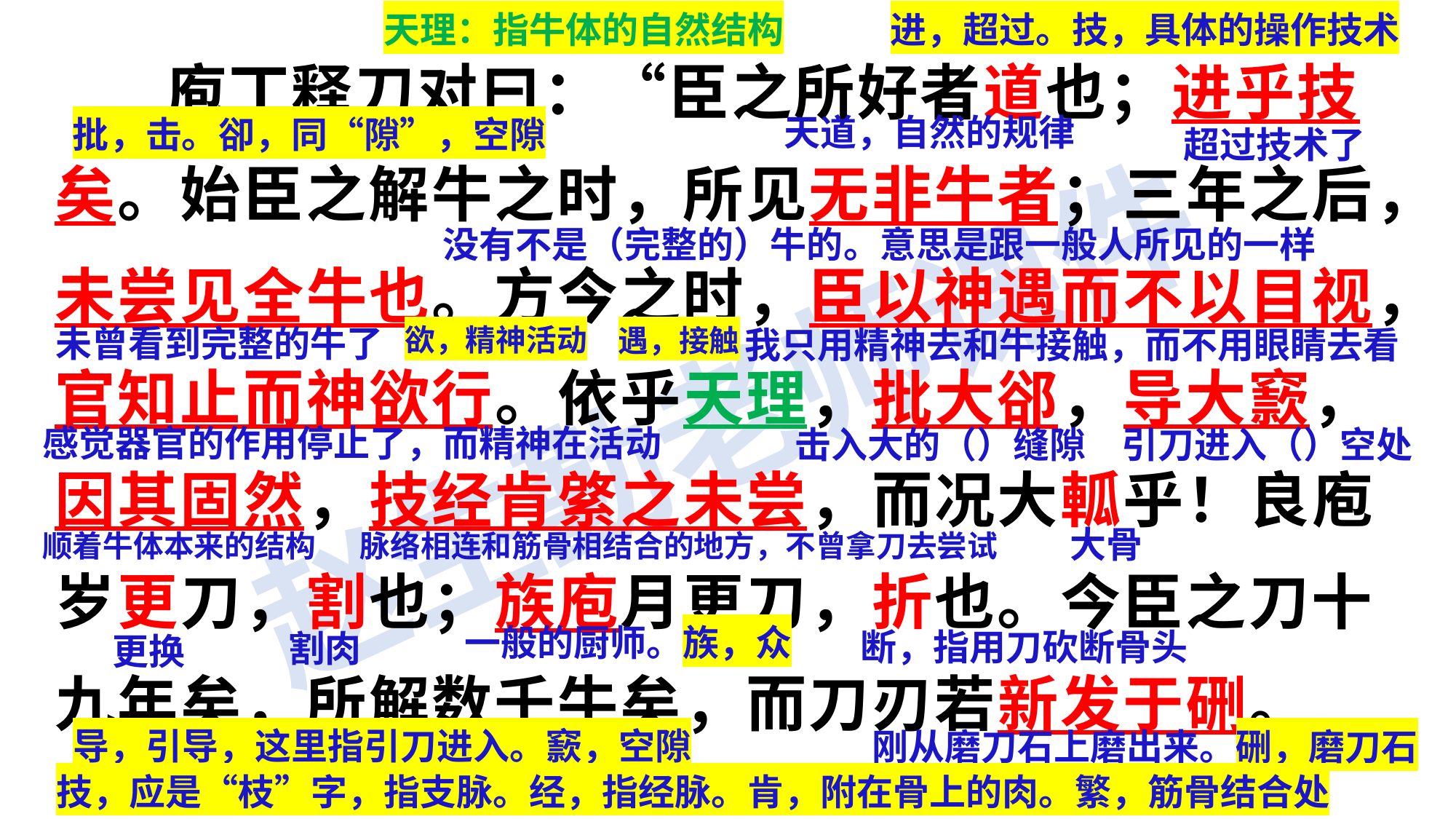

天理：指牛体的自然结构
进，超过。技，具体的操作技术
      庖丁释刀对曰：“臣之所好者道也；进乎技矣。始臣之解牛之时，所见无非牛者；三年之后，未尝见全牛也。方今之时，臣以神遇而不以目视，官知止而神欲行。依乎天理，批大郤，导大窾，因其固然，技经肯綮之未尝，而况大軱乎！良庖岁更刀，割也；族庖月更刀，折也。今臣之刀十九年矣，所解数千牛矣，而刀刃若新发于硎。
天道，自然的规律
批，击。卻，同“隙”，空隙
超过技术了
没有不是（完整的）牛的。意思是跟一般人所见的一样
未曾看到完整的牛了
我只用精神去和牛接触，而不用眼睛去看
欲，精神活动
遇，接触
感觉器官的作用停止了，而精神在活动
击入大的（）缝隙
引刀进入（）空处
大骨
顺着牛体本来的结构
脉络相连和筋骨相结合的地方，不曾拿刀去尝试
断，指用刀砍断骨头
割肉
更换
一般的厨师。族，众
刚从磨刀石上磨出来。硎，磨刀石
导，引导，这里指引刀进入。窾，空隙
技，应是“枝”字，指支脉。经，指经脉。肯，附在骨上的肉。繁，筋骨结合处